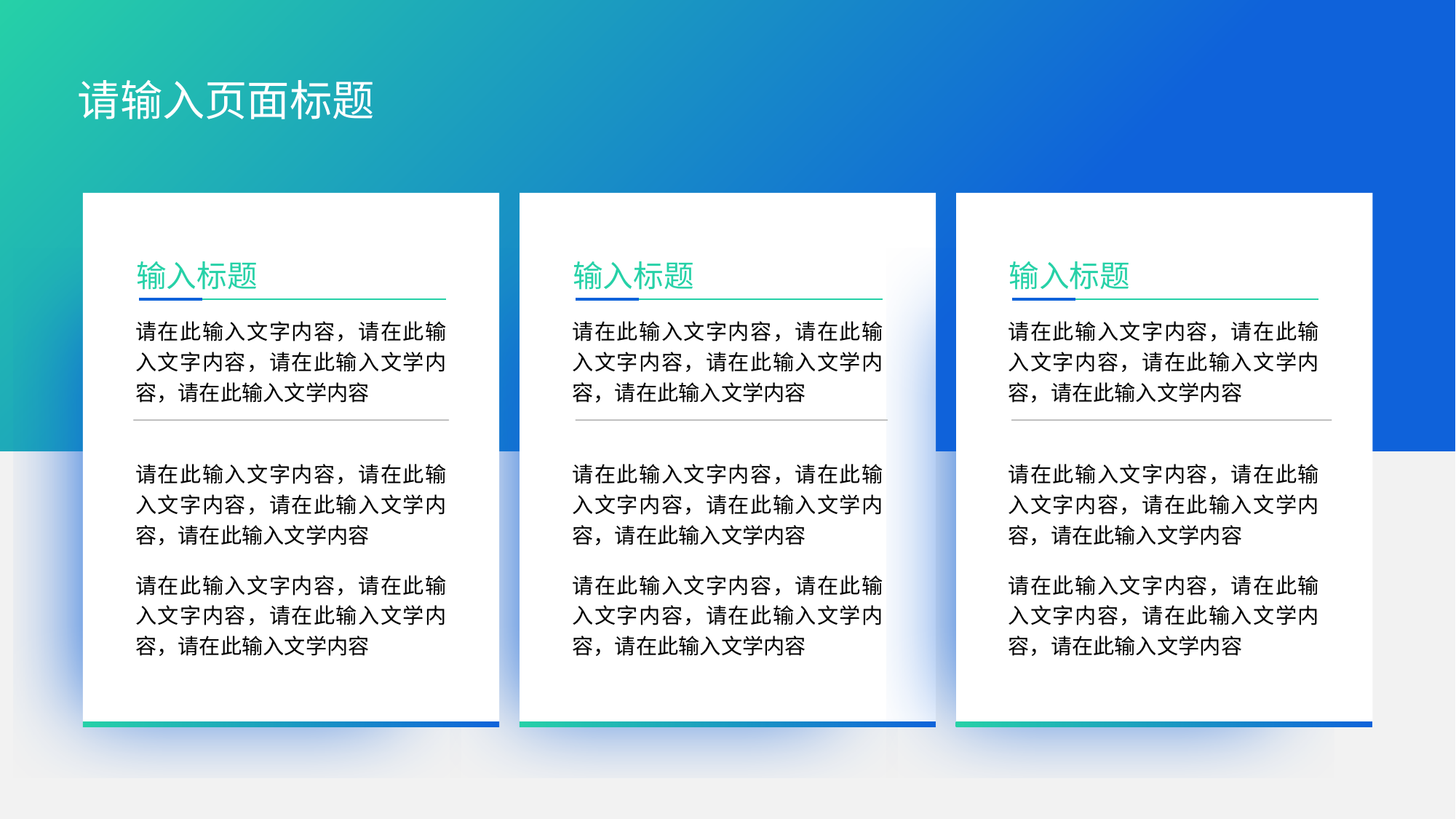

# 请输入页面标题

输入标题
请在此输入文字内容，请在此输入文字内容，请在此输入文学内容，请在此输入文学内容
输入标题
请在此输入文字内容，请在此输入文字内容，请在此输入文学内容，请在此输入文学内容
输入标题
请在此输入文字内容，请在此输入文字内容，请在此输入文学内容，请在此输入文学内容
请在此输入文字内容，请在此输入文字内容，请在此输入文学内容，请在此输入文学内容
请在此输入文字内容，请在此输入文字内容，请在此输入文学内容，请在此输入文学内容
请在此输入文字内容，请在此输入文字内容，请在此输入文学内容，请在此输入文学内容
请在此输入文字内容，请在此输入文字内容，请在此输入文学内容，请在此输入文学内容
请在此输入文字内容，请在此输入文字内容，请在此输入文学内容，请在此输入文学内容
请在此输入文字内容，请在此输入文字内容，请在此输入文学内容，请在此输入文学内容